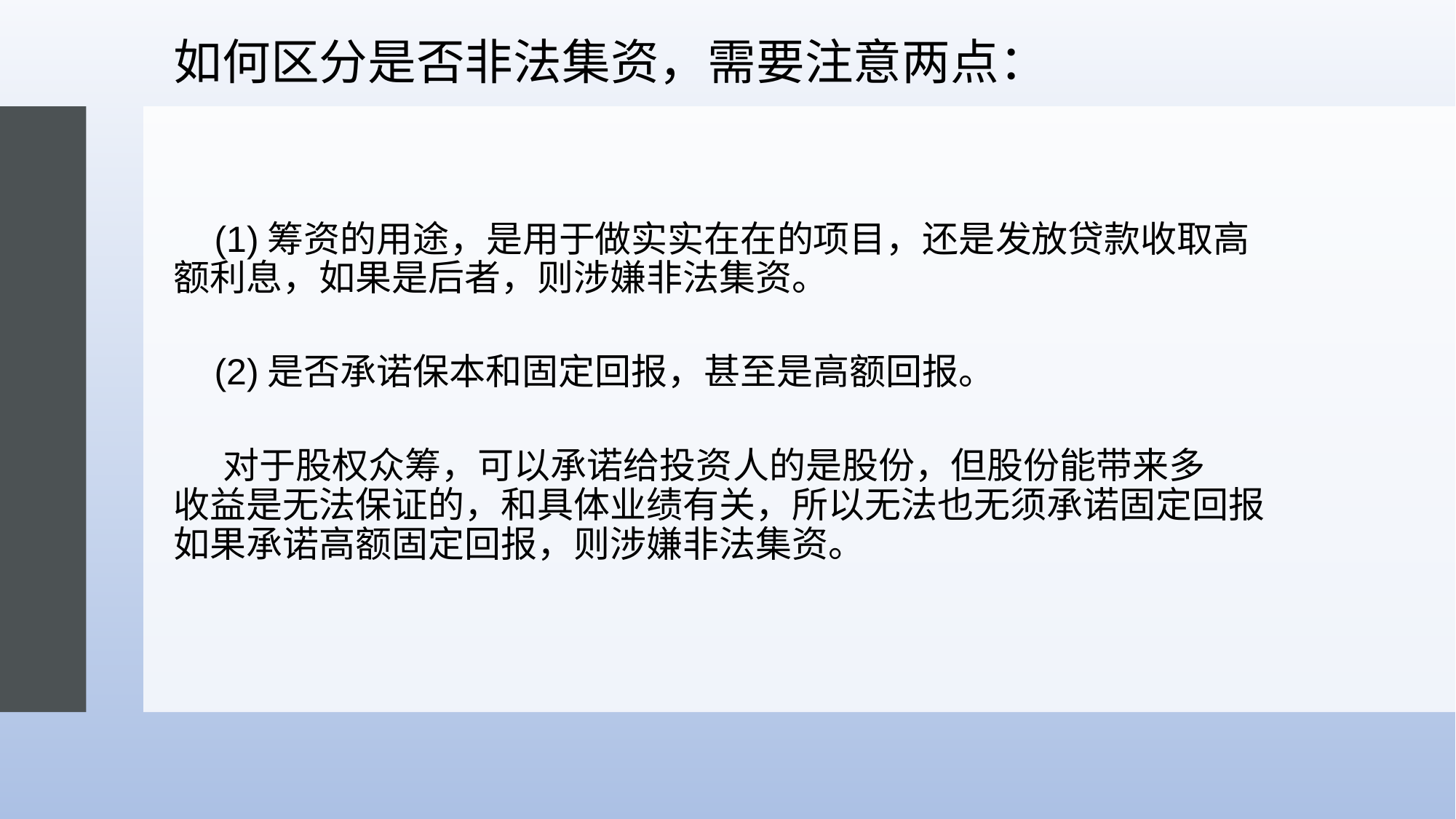

# 如何区分是否非法集资，需要注意两点：

    (1)筹资的用途，是用于做实实在在的项目，还是发放贷款收取高额利息，如果是后者，则涉嫌非法集资。
    (2)是否承诺保本和固定回报，甚至是高额回报。
     对于股权众筹，可以承诺给投资人的是股份，但股份能带来多
收益是无法保证的，和具体业绩有关，所以无法也无须承诺固定回报如果承诺高额固定回报，则涉嫌非法集资。